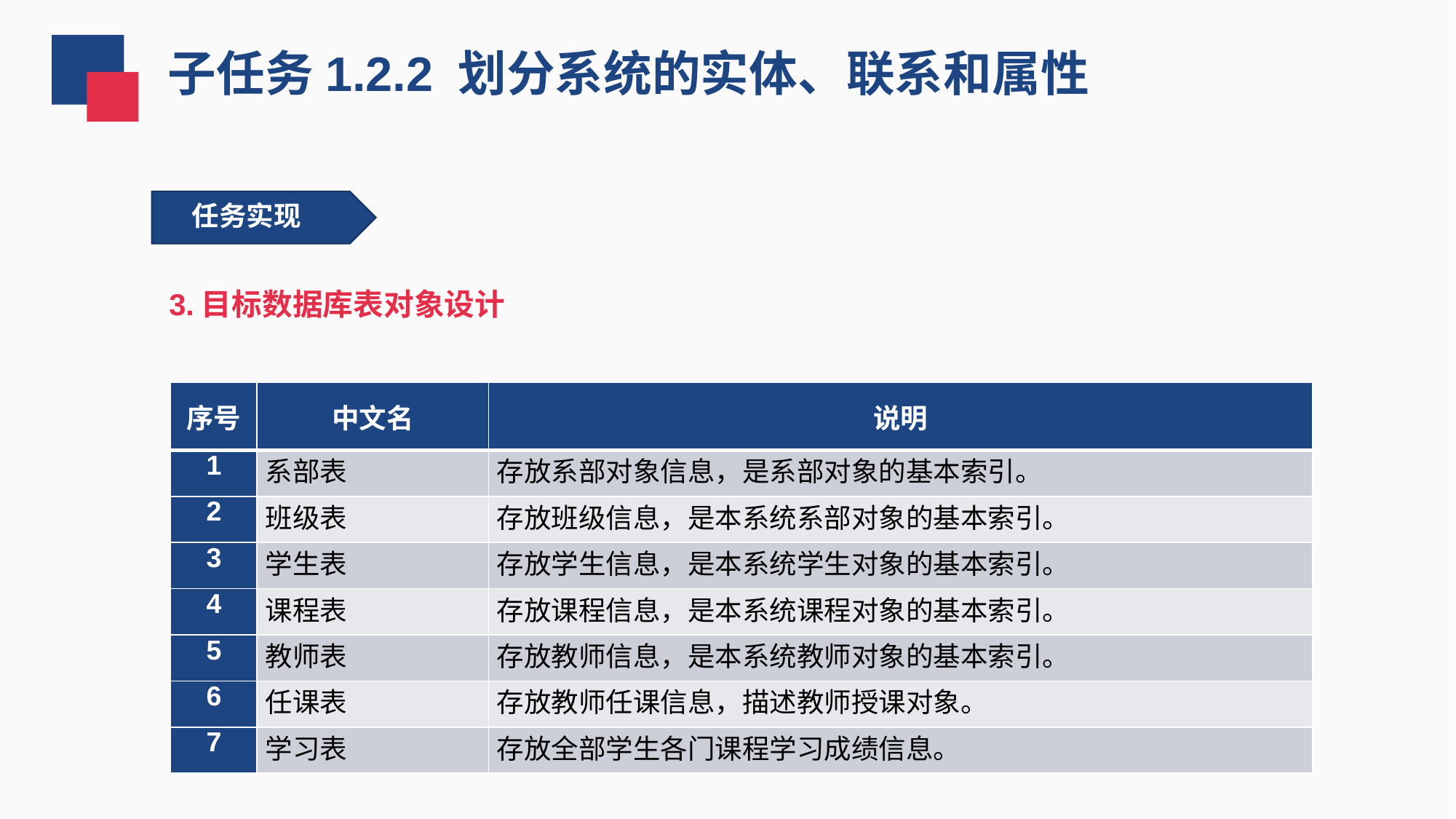

子任务1.2.2 划分系统的实体、联系和属性

任务实现
3.目标数据库表对象设计
| 序号 | 中文名 | 说明 |
| --- | --- | --- |
| 1 | 系部表 | 存放系部对象信息，是系部对象的基本索引。 |
| 2 | 班级表 | 存放班级信息，是本系统系部对象的基本索引。 |
| 3 | 学生表 | 存放学生信息，是本系统学生对象的基本索引。 |
| 4 | 课程表 | 存放课程信息，是本系统课程对象的基本索引。 |
| 5 | 教师表 | 存放教师信息，是本系统教师对象的基本索引。 |
| 6 | 任课表 | 存放教师任课信息，描述教师授课对象。 |
| 7 | 学习表 | 存放全部学生各门课程学习成绩信息。 |